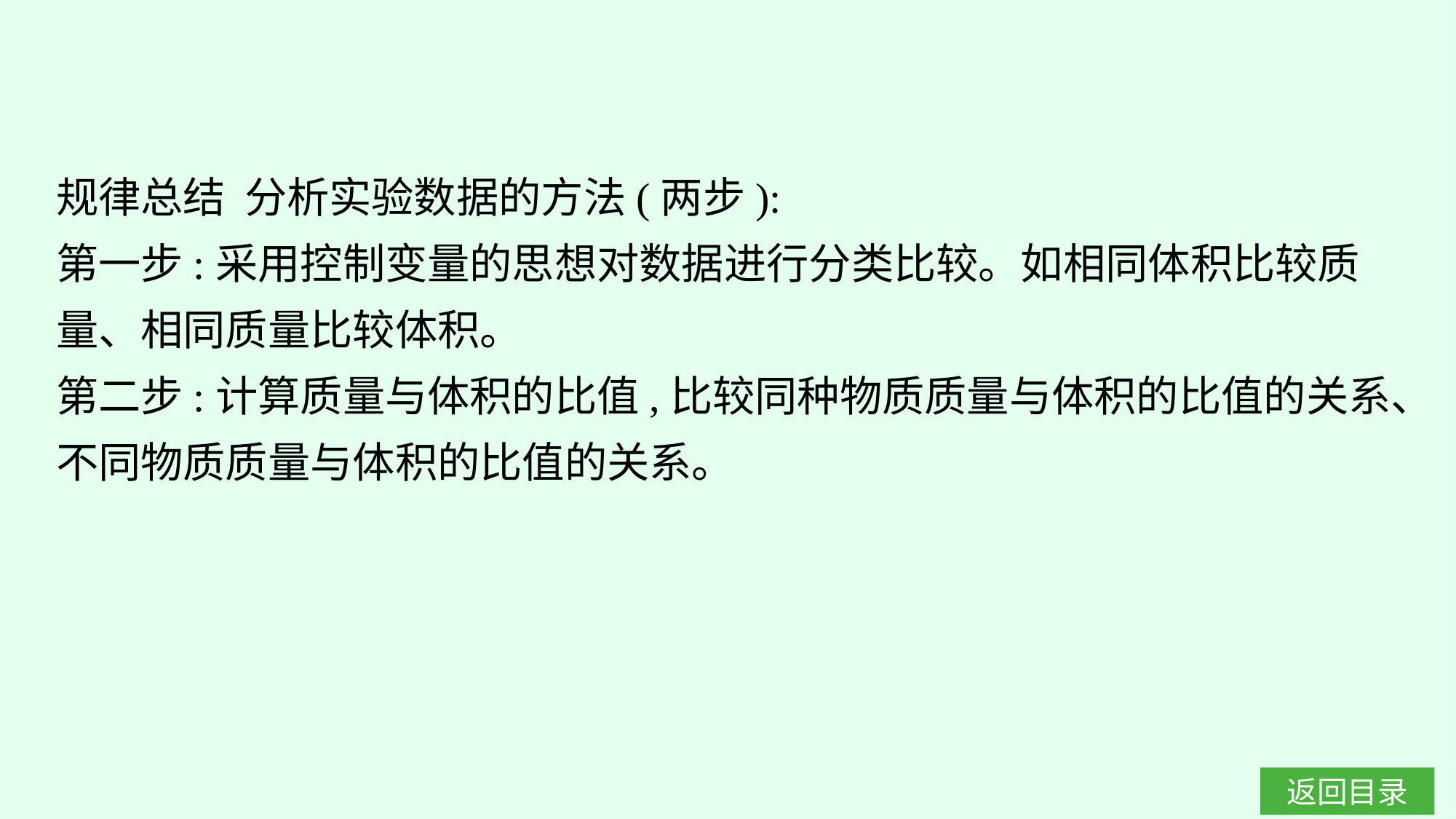

规律总结  分析实验数据的方法(两步):
第一步:采用控制变量的思想对数据进行分类比较。如相同体积比较质量、相同质量比较体积。
第二步:计算质量与体积的比值,比较同种物质质量与体积的比值的关系、不同物质质量与体积的比值的关系。